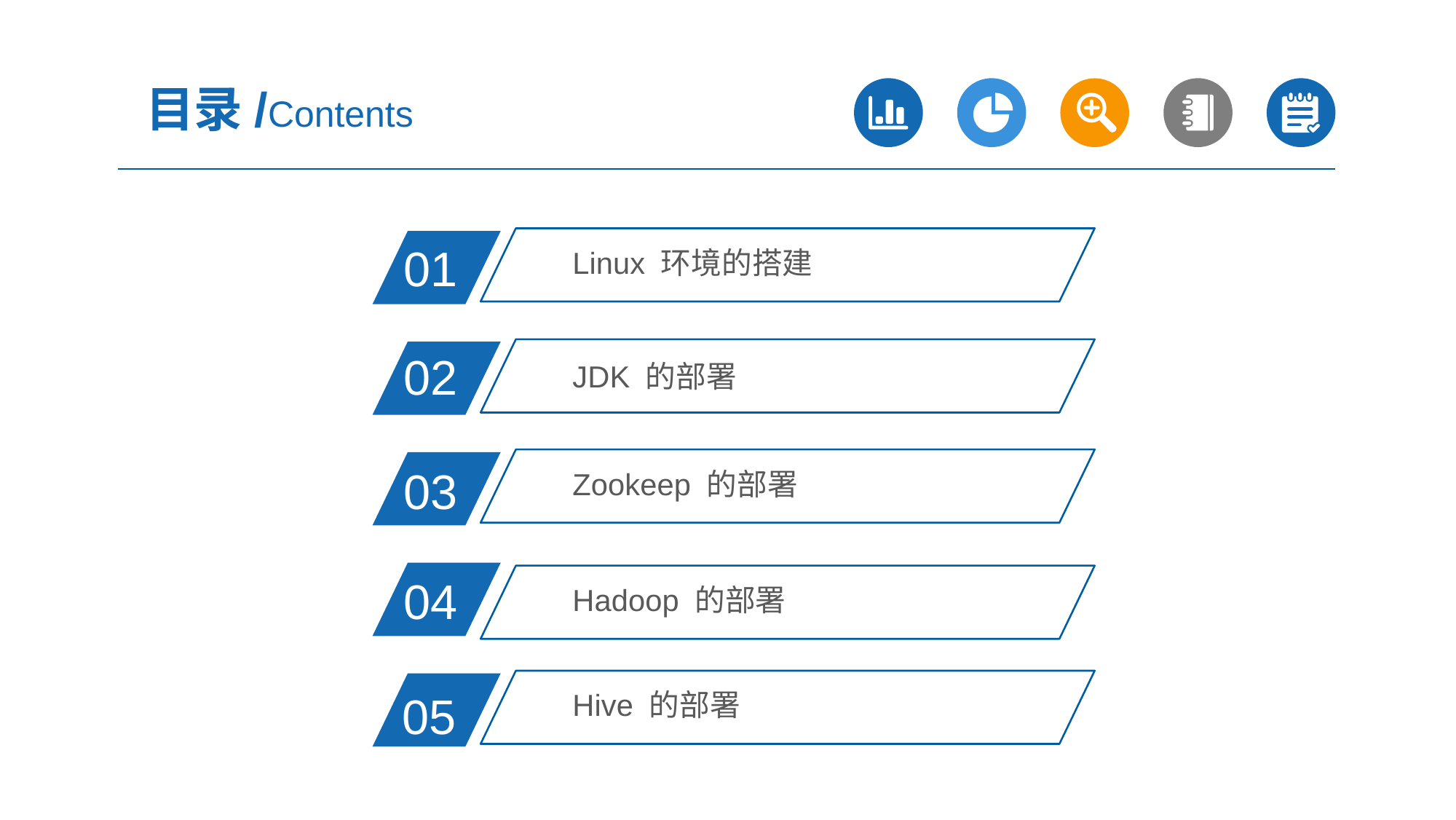

目录/Contents

Linux 环境的搭建

01

JDK 的部署
02

Zookeep 的部署

03

04

Hadoop 的部署

Hive 的部署

05